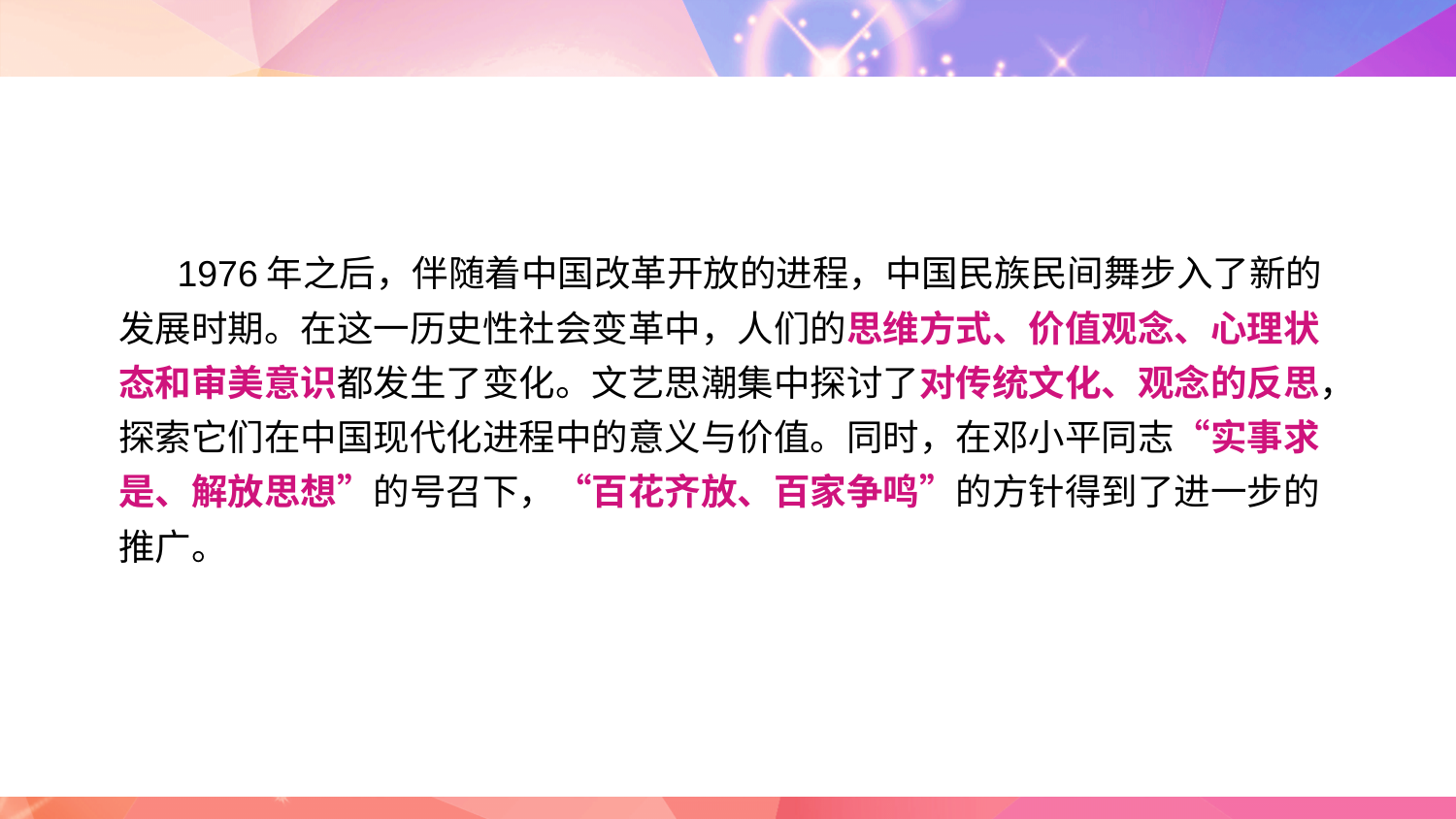

1976年之后，伴随着中国改革开放的进程，中国民族民间舞步入了新的发展时期。在这一历史性社会变革中，人们的思维方式、价值观念、心理状态和审美意识都发生了变化。文艺思潮集中探讨了对传统文化、观念的反思，探索它们在中国现代化进程中的意义与价值。同时，在邓小平同志“实事求是、解放思想”的号召下，“百花齐放、百家争鸣”的方针得到了进一步的推广。